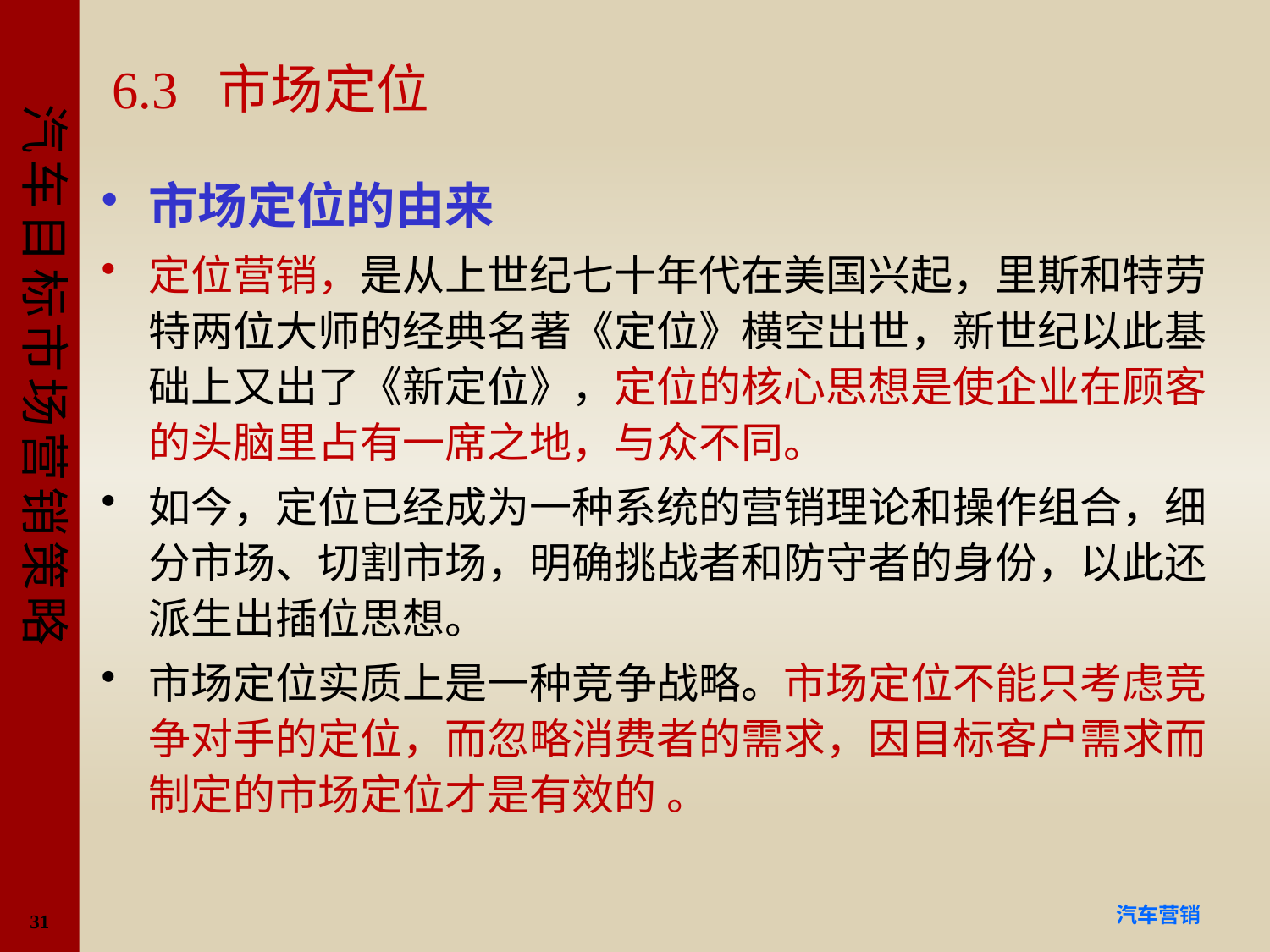

# 6.3  市场定位
市场定位的由来
定位营销，是从上世纪七十年代在美国兴起，里斯和特劳特两位大师的经典名著《定位》横空出世，新世纪以此基础上又出了《新定位》，定位的核心思想是使企业在顾客的头脑里占有一席之地，与众不同。
如今，定位已经成为一种系统的营销理论和操作组合，细分市场、切割市场，明确挑战者和防守者的身份，以此还派生出插位思想。
市场定位实质上是一种竞争战略。市场定位不能只考虑竞争对手的定位，而忽略消费者的需求，因目标客户需求而制定的市场定位才是有效的 。

31